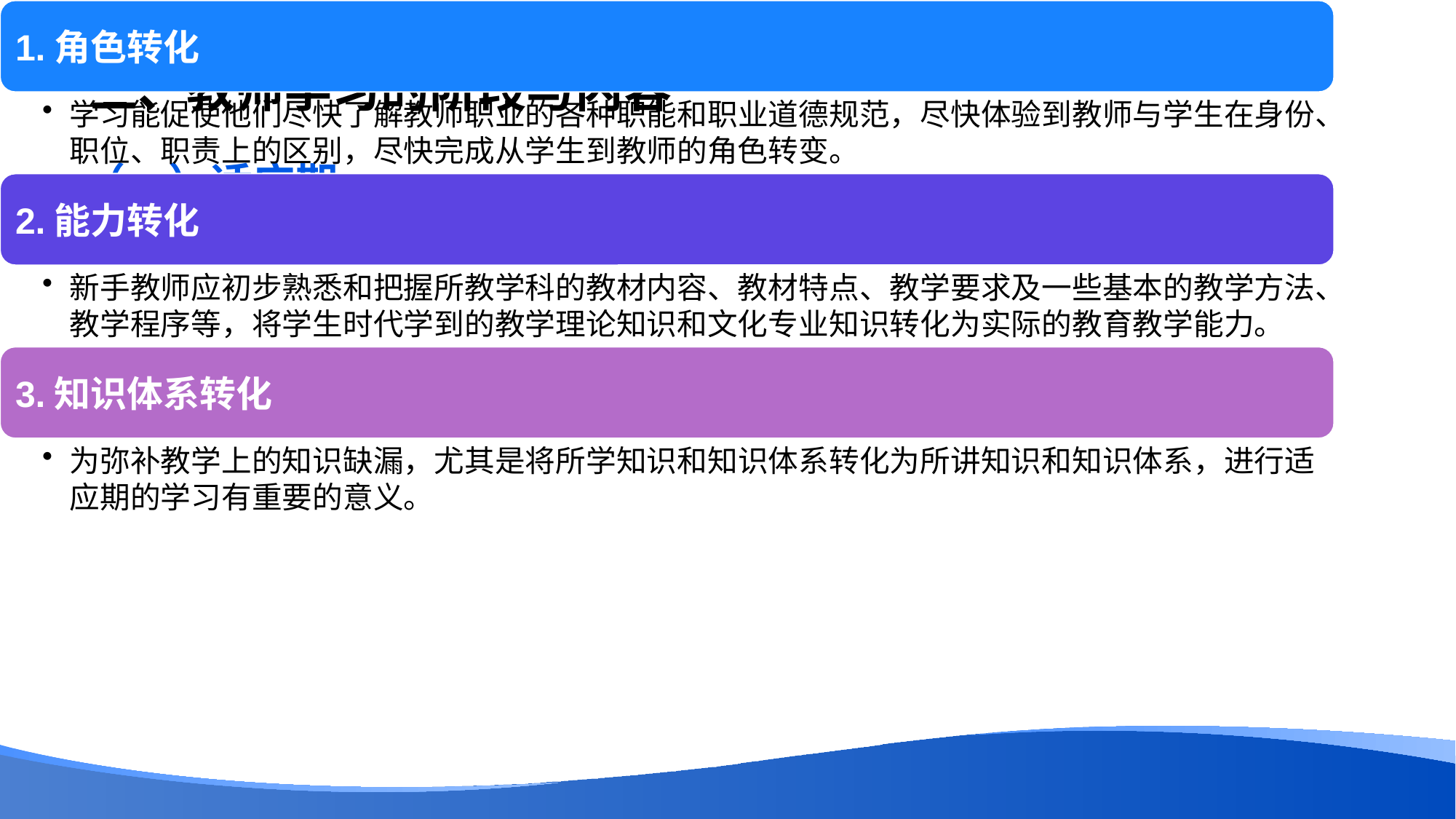

# 三、教师学习的阶段与内容
（一）适应期
1.角色转化
学习能促使他们尽快了解教师职业的各种职能和职业道德规范，尽快体验到教师与学生在身份、职位、职责上的区别，尽快完成从学生到教师的角色转变。
2.能力转化
新手教师应初步熟悉和把握所教学科的教材内容、教材特点、教学要求及一些基本的教学方法、教学程序等，将学生时代学到的教学理论知识和文化专业知识转化为实际的教育教学能力。
3.知识体系转化
为弥补教学上的知识缺漏，尤其是将所学知识和知识体系转化为所讲知识和知识体系，进行适应期的学习有重要的意义。